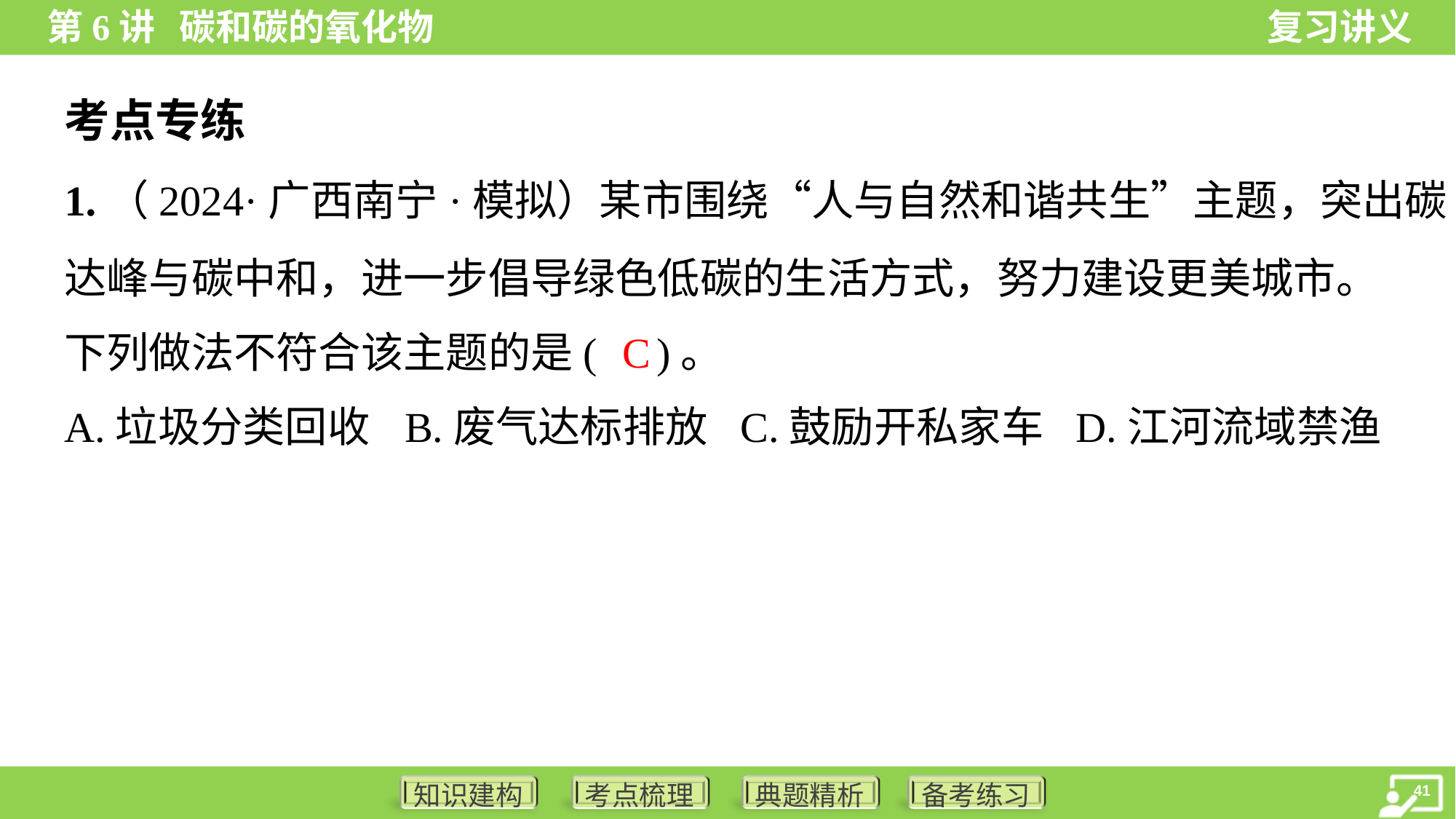

考点专练
1.（2024·广西南宁·模拟）某市围绕“人与自然和谐共生”主题，突出碳
达峰与碳中和，进一步倡导绿色低碳的生活方式，努力建设更美城市。
下列做法不符合该主题的是(     )。
C
A.垃圾分类回收	B.废气达标排放	C.鼓励开私家车	D.江河流域禁渔